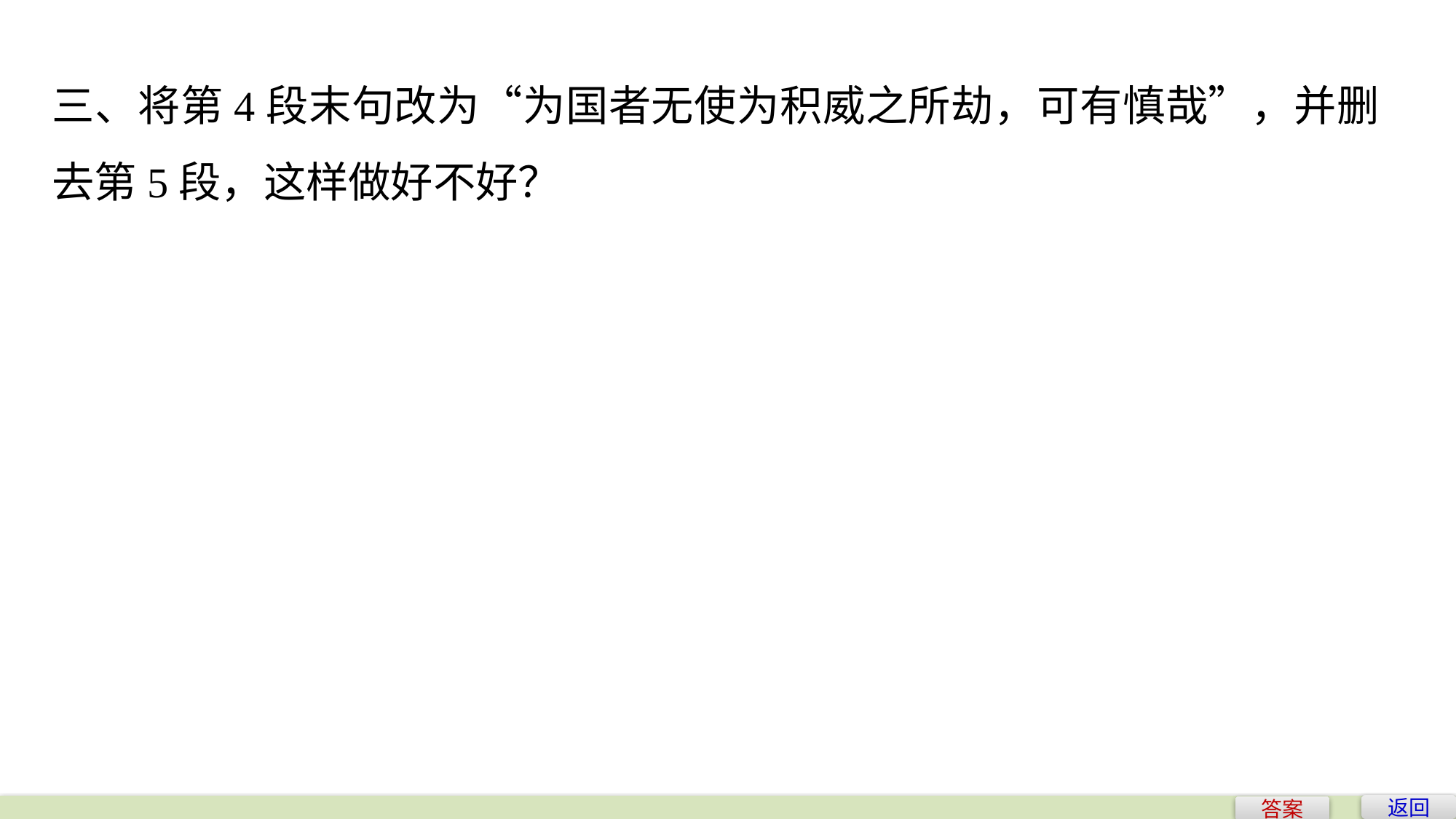

三、将第4段末句改为“为国者无使为积威之所劫，可有慎哉”，并删去第5段，这样做好不好？
返回

答案